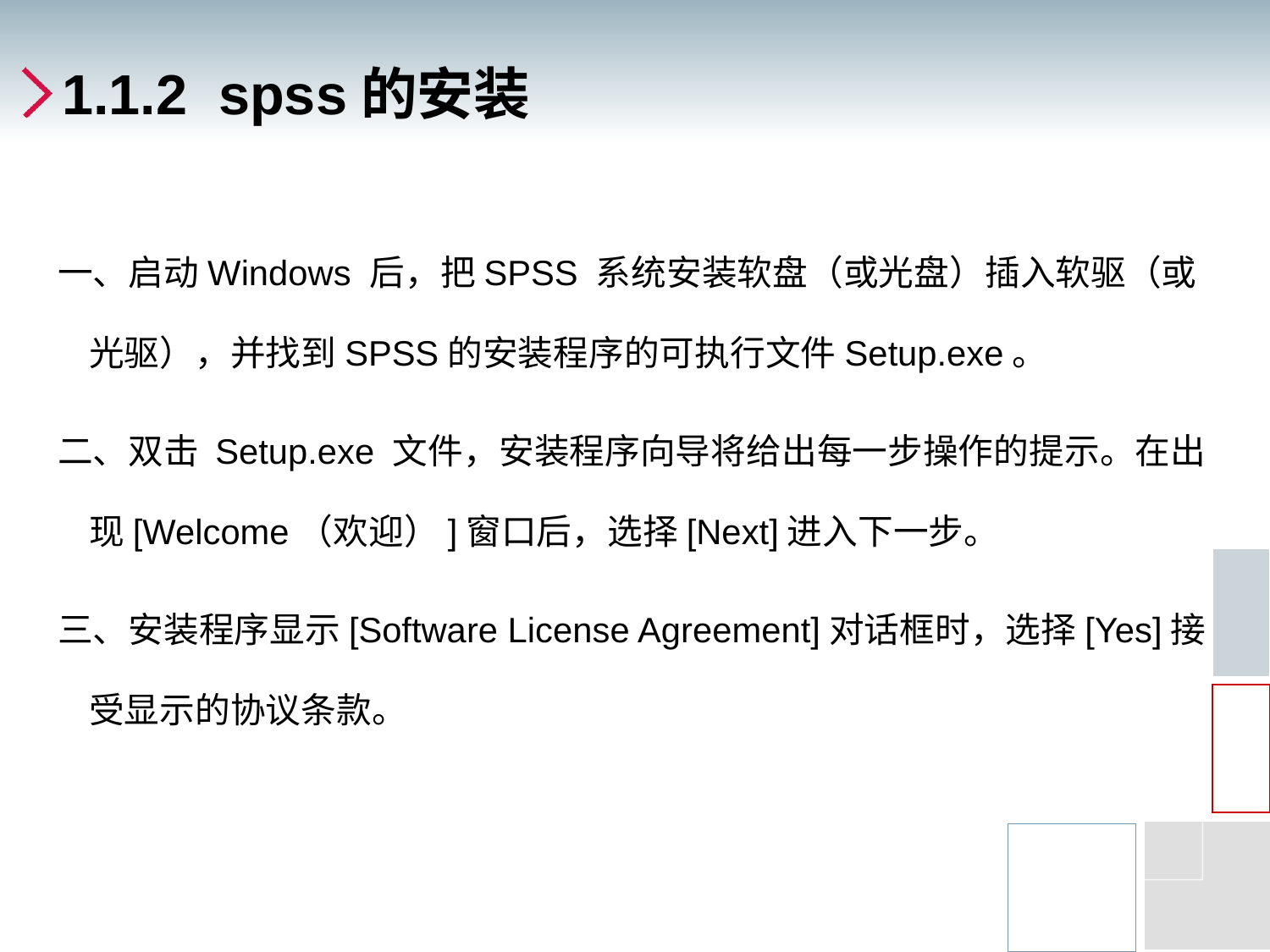

# 1.1.2  spss的安装
一、启动Windows 后，把SPSS 系统安装软盘（或光盘）插入软驱（或光驱），并找到SPSS的安装程序的可执行文件Setup.exe。
二、双击 Setup.exe 文件，安装程序向导将给出每一步操作的提示。在出现[Welcome（欢迎）]窗口后，选择[Next]进入下一步。
三、安装程序显示[Software License Agreement]对话框时，选择[Yes]接受显示的协议条款。